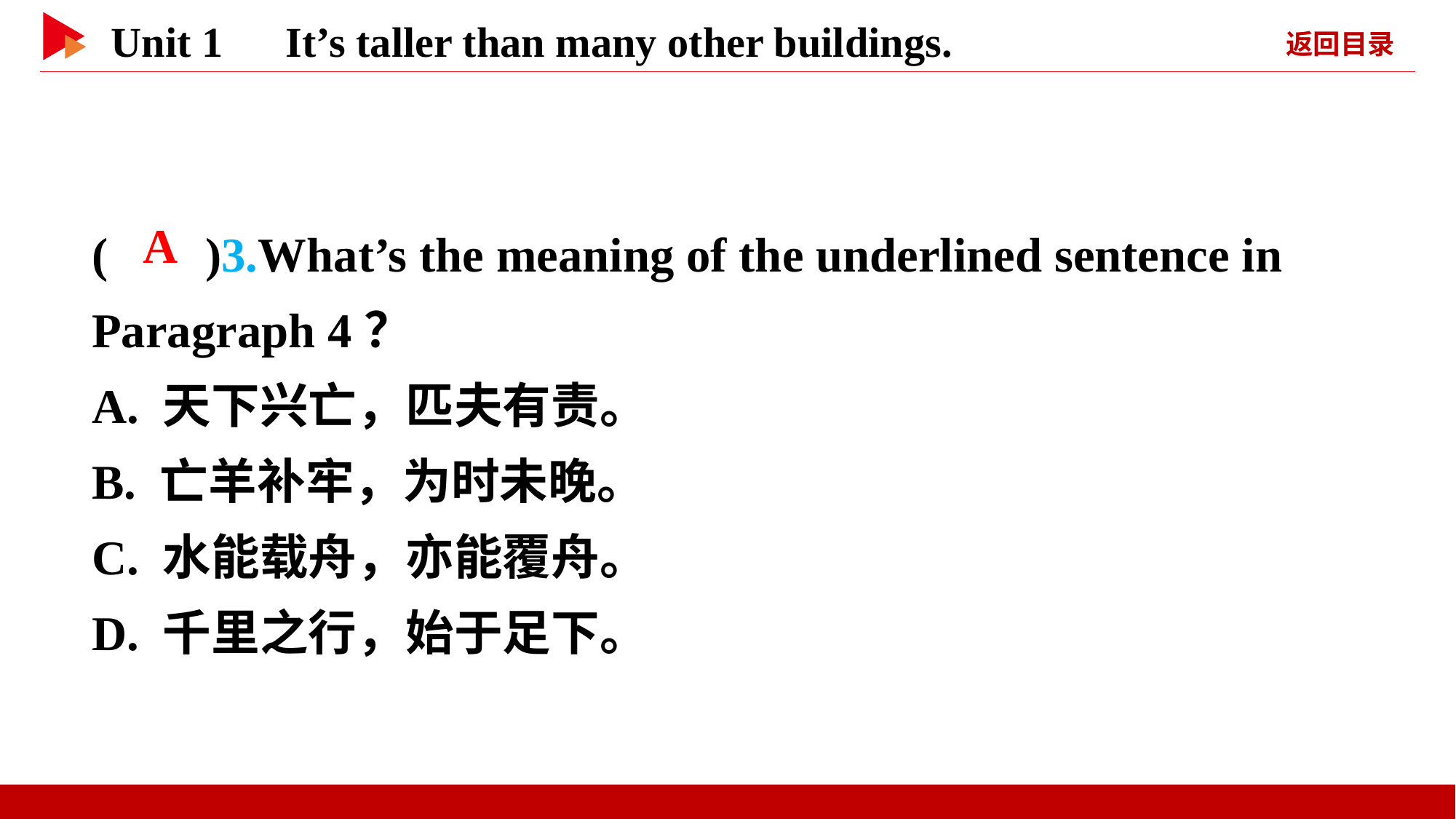

(        )3.What’s the meaning of the underlined sentence in Paragraph 4？
A. 天下兴亡，匹夫有责。
B. 亡羊补牢，为时未晚。
C. 水能载舟，亦能覆舟。
D. 千里之行，始于足下。
   A